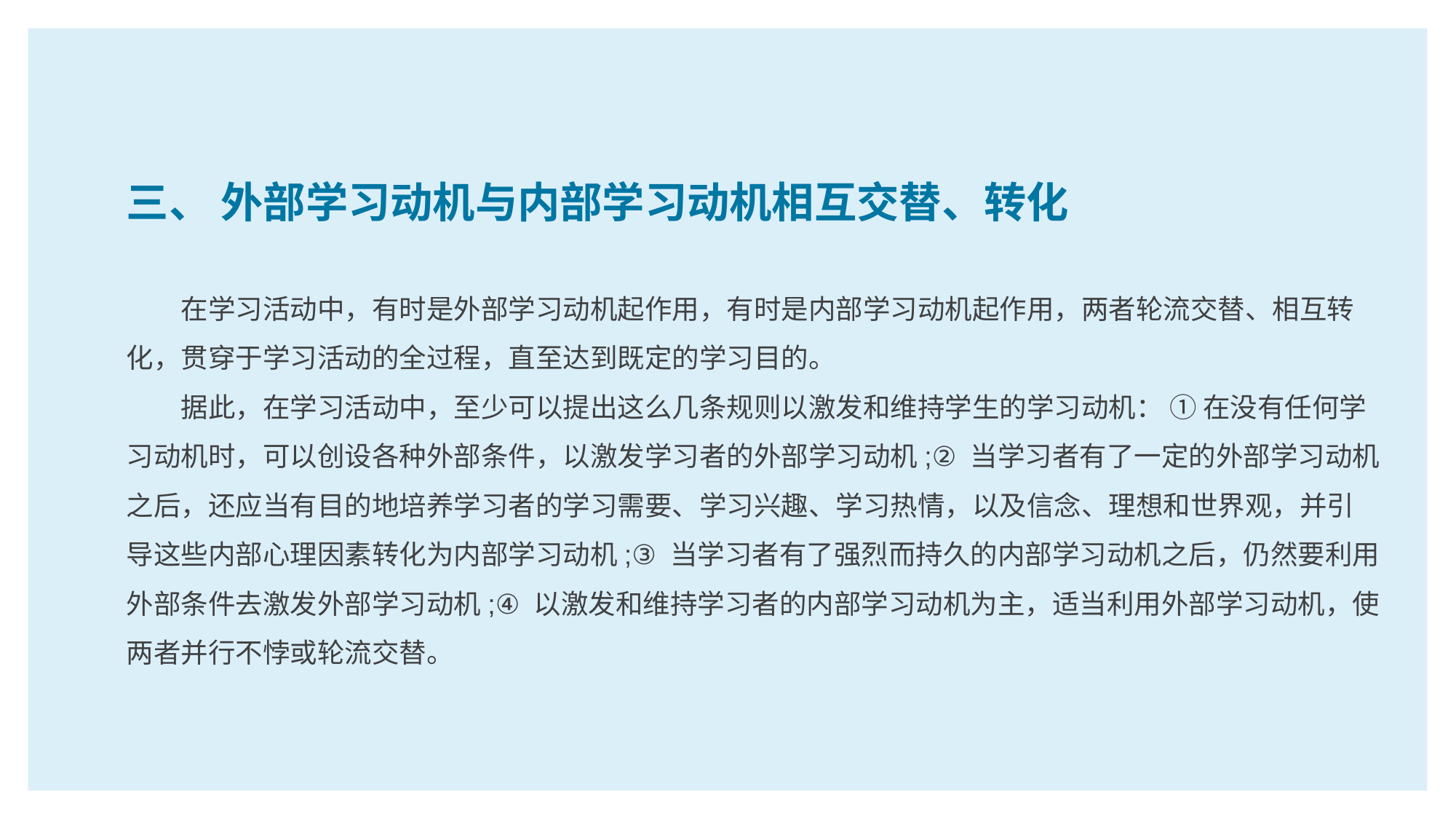

三、 外部学习动机与内部学习动机相互交替、转化

在学习活动中，有时是外部学习动机起作用，有时是内部学习动机起作用，两者轮流交替、相互转化，贯穿于学习活动的全过程，直至达到既定的学习目的。
据此，在学习活动中，至少可以提出这么几条规则以激发和维持学生的学习动机： ① 在没有任何学习动机时，可以创设各种外部条件，以激发学习者的外部学习动机;② 当学习者有了一定的外部学习动机之后，还应当有目的地培养学习者的学习需要、学习兴趣、学习热情，以及信念、理想和世界观，并引导这些内部心理因素转化为内部学习动机;③ 当学习者有了强烈而持久的内部学习动机之后，仍然要利用外部条件去激发外部学习动机;④ 以激发和维持学习者的内部学习动机为主，适当利用外部学习动机，使两者并行不悖或轮流交替。